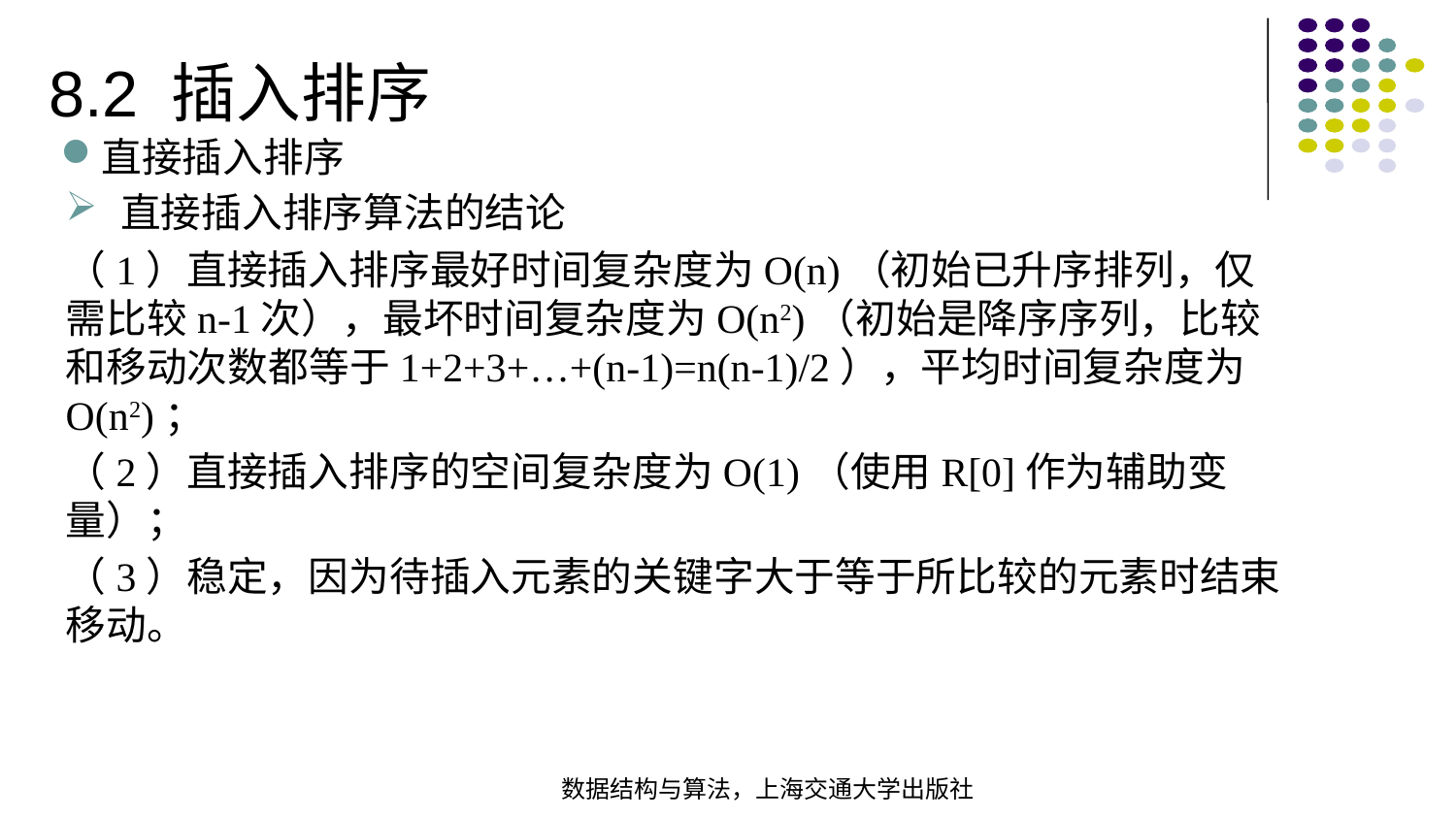

8.2 插入排序
直接插入排序
直接插入排序算法的结论
（1）直接插入排序最好时间复杂度为O(n)（初始已升序排列，仅需比较n-1次），最坏时间复杂度为O(n2)（初始是降序序列，比较和移动次数都等于1+2+3+…+(n-1)=n(n-1)/2），平均时间复杂度为O(n2)；
（2）直接插入排序的空间复杂度为O(1)（使用R[0]作为辅助变量）；
（3）稳定，因为待插入元素的关键字大于等于所比较的元素时结束移动。